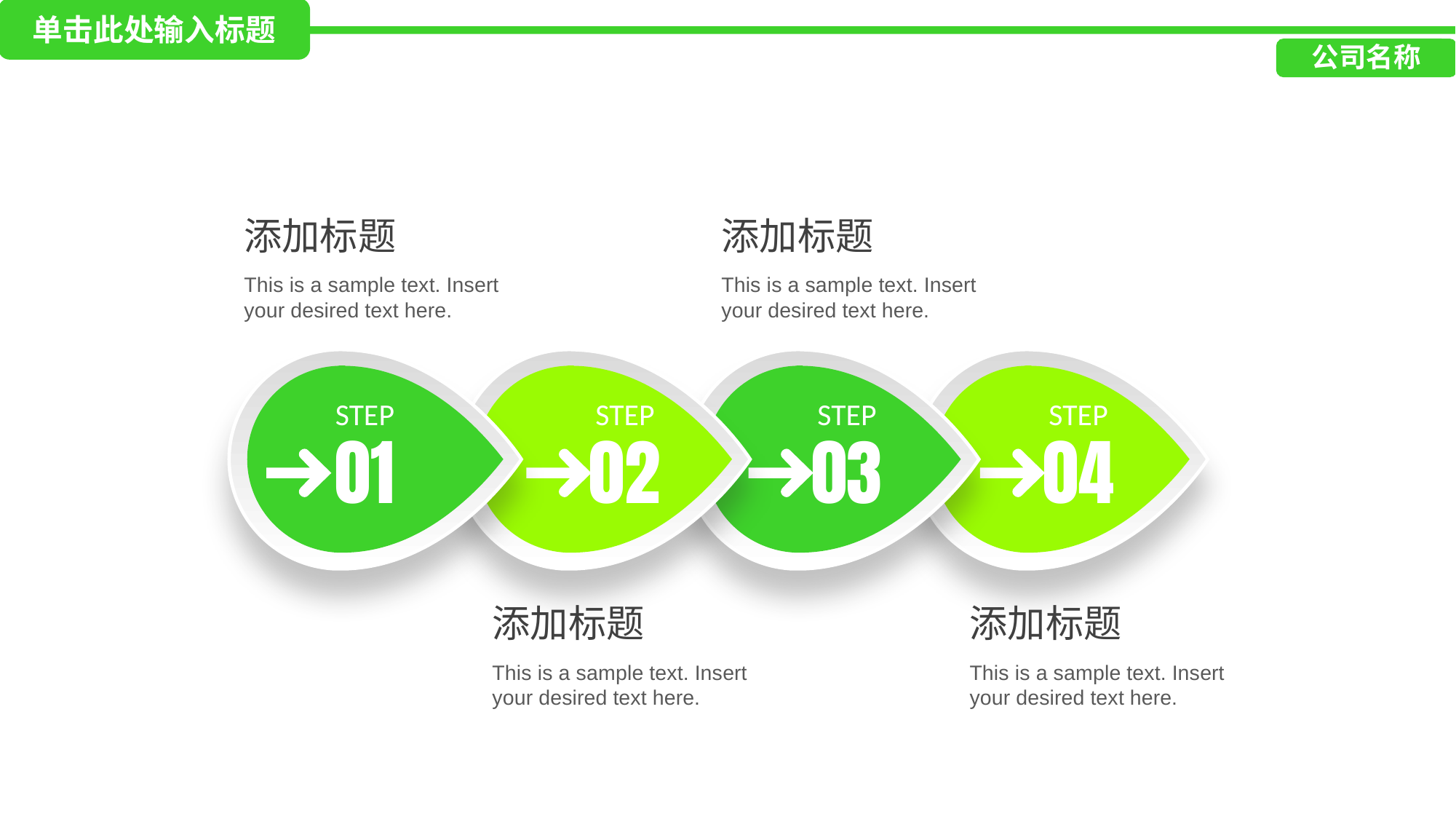

单击此处输入标题
延迟符

公司名称

添加标题
This is a sample text. Insert your desired text here.
添加标题
This is a sample text. Insert your desired text here.

STEP
01

STEP
02

STEP
03

STEP
04

添加标题
This is a sample text. Insert your desired text here.
添加标题
This is a sample text. Insert your desired text here.